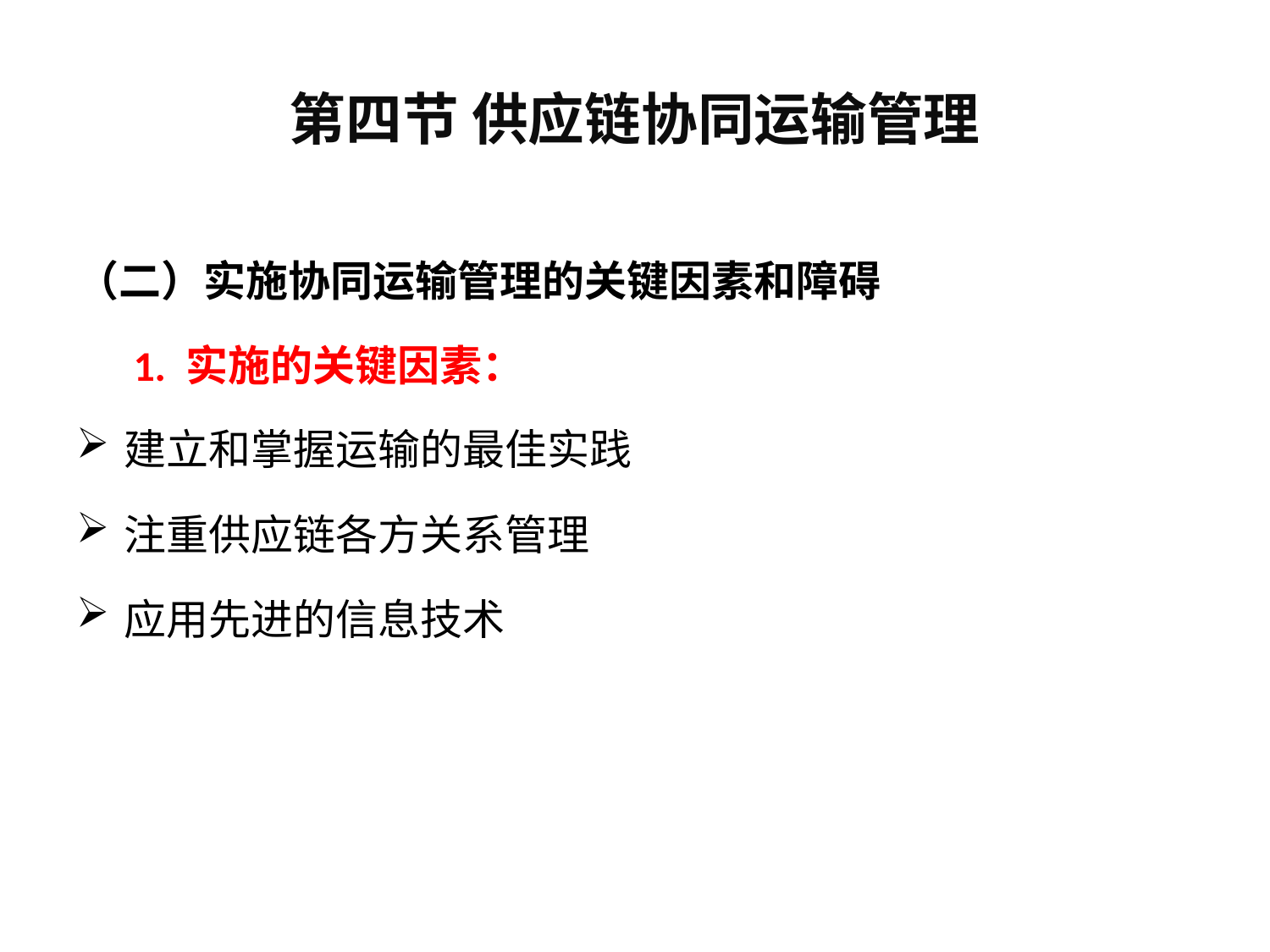

# 第四节 供应链协同运输管理
（二）实施协同运输管理的关键因素和障碍
      1. 实施的关键因素：
建立和掌握运输的最佳实践
注重供应链各方关系管理
应用先进的信息技术